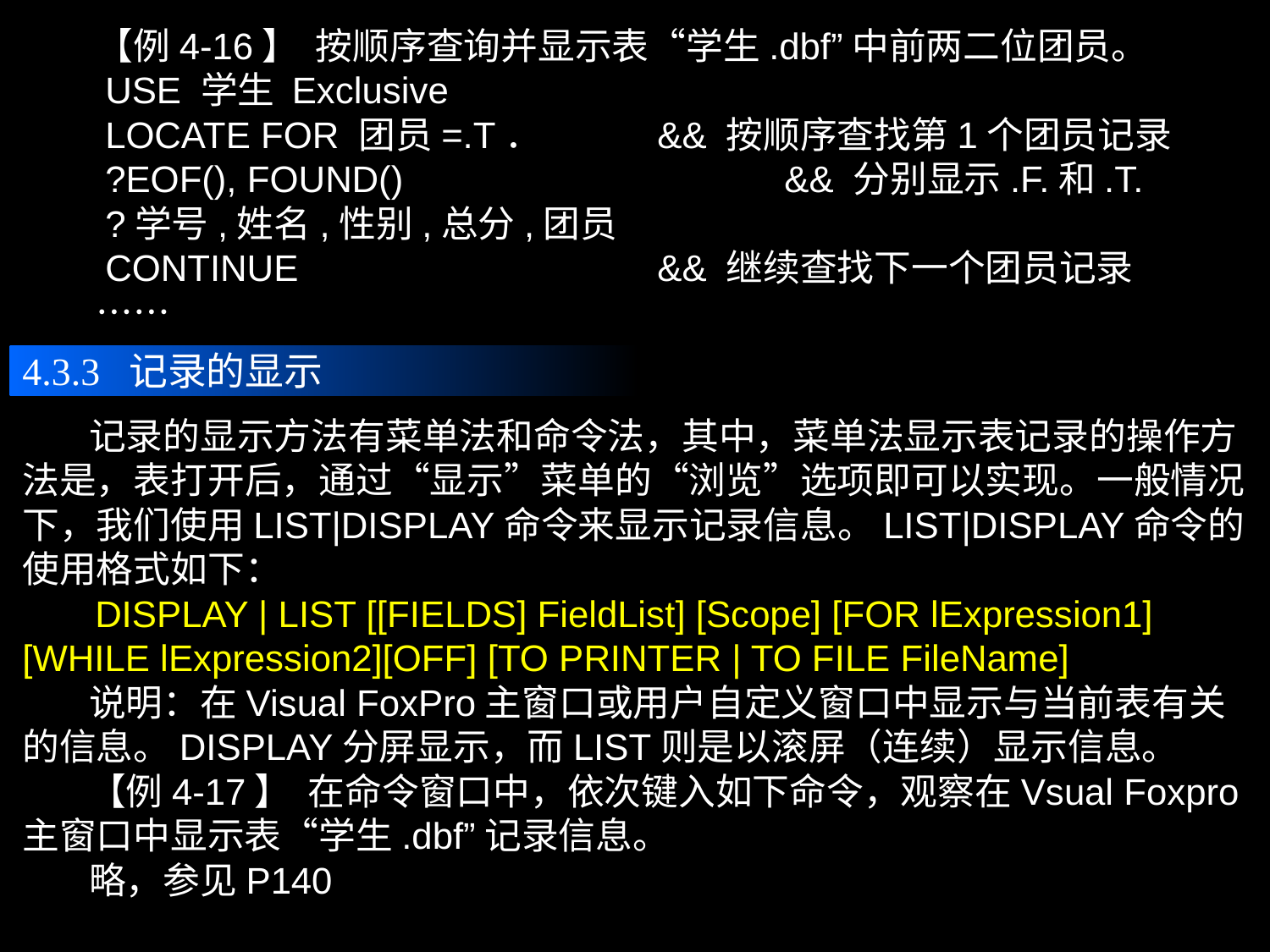

【例4-16】  按顺序查询并显示表“学生.dbf”中前两二位团员。
　　USE 学生 Exclusive
　　LOCATE FOR 团员=.T．	&& 按顺序查找第1个团员记录
　　?EOF(), FOUND()			&& 分别显示.F.和.T.
　　?学号,姓名,性别,总分,团员
　　CONTINUE			&& 继续查找下一个团员记录
　　……
4.3.3  记录的显示
       记录的显示方法有菜单法和命令法，其中，菜单法显示表记录的操作方法是，表打开后，通过“显示”菜单的“浏览”选项即可以实现。一般情况下，我们使用LIST|DISPLAY命令来显示记录信息。LIST|DISPLAY命令的使用格式如下：
       DISPLAY | LIST [[FIELDS] FieldList] [Scope] [FOR lExpression1] [WHILE lExpression2][OFF] [TO PRINTER | TO FILE FileName]
       说明：在Visual FoxPro主窗口或用户自定义窗口中显示与当前表有关的信息。DISPLAY分屏显示，而LIST则是以滚屏（连续）显示信息。
       【例4-17】  在命令窗口中，依次键入如下命令，观察在Vsual Foxpro主窗口中显示表“学生.dbf”记录信息。
       略，参见P140